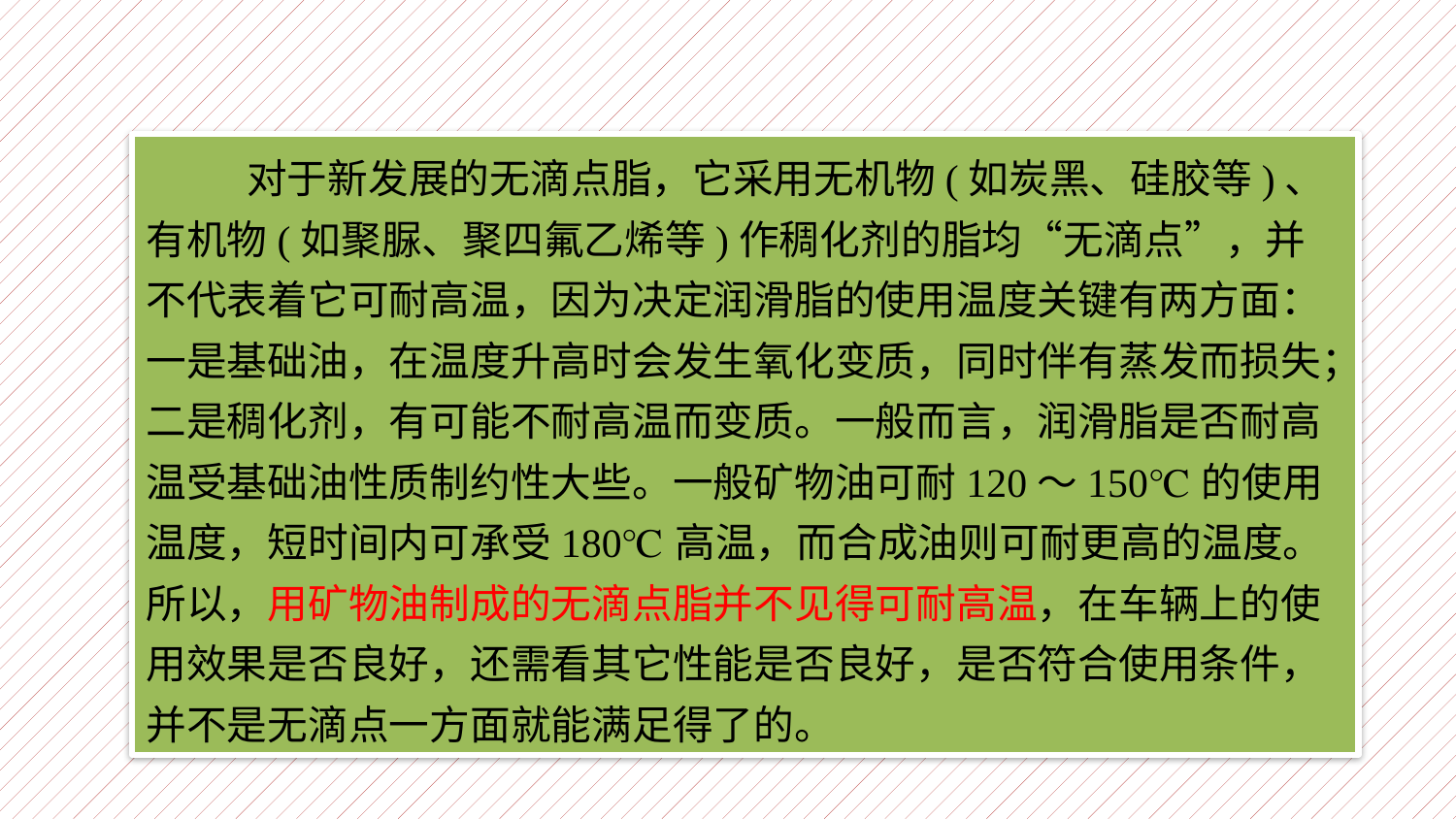

对于新发展的无滴点脂，它采用无机物(如炭黑、硅胶等)、有机物(如聚脲、聚四氟乙烯等)作稠化剂的脂均“无滴点”，并不代表着它可耐高温，因为决定润滑脂的使用温度关键有两方面：一是基础油，在温度升高时会发生氧化变质，同时伴有蒸发而损失；二是稠化剂，有可能不耐高温而变质。一般而言，润滑脂是否耐高温受基础油性质制约性大些。一般矿物油可耐120～150℃的使用温度，短时间内可承受180℃高温，而合成油则可耐更高的温度。所以，用矿物油制成的无滴点脂并不见得可耐高温，在车辆上的使用效果是否良好，还需看其它性能是否良好，是否符合使用条件，并不是无滴点一方面就能满足得了的。